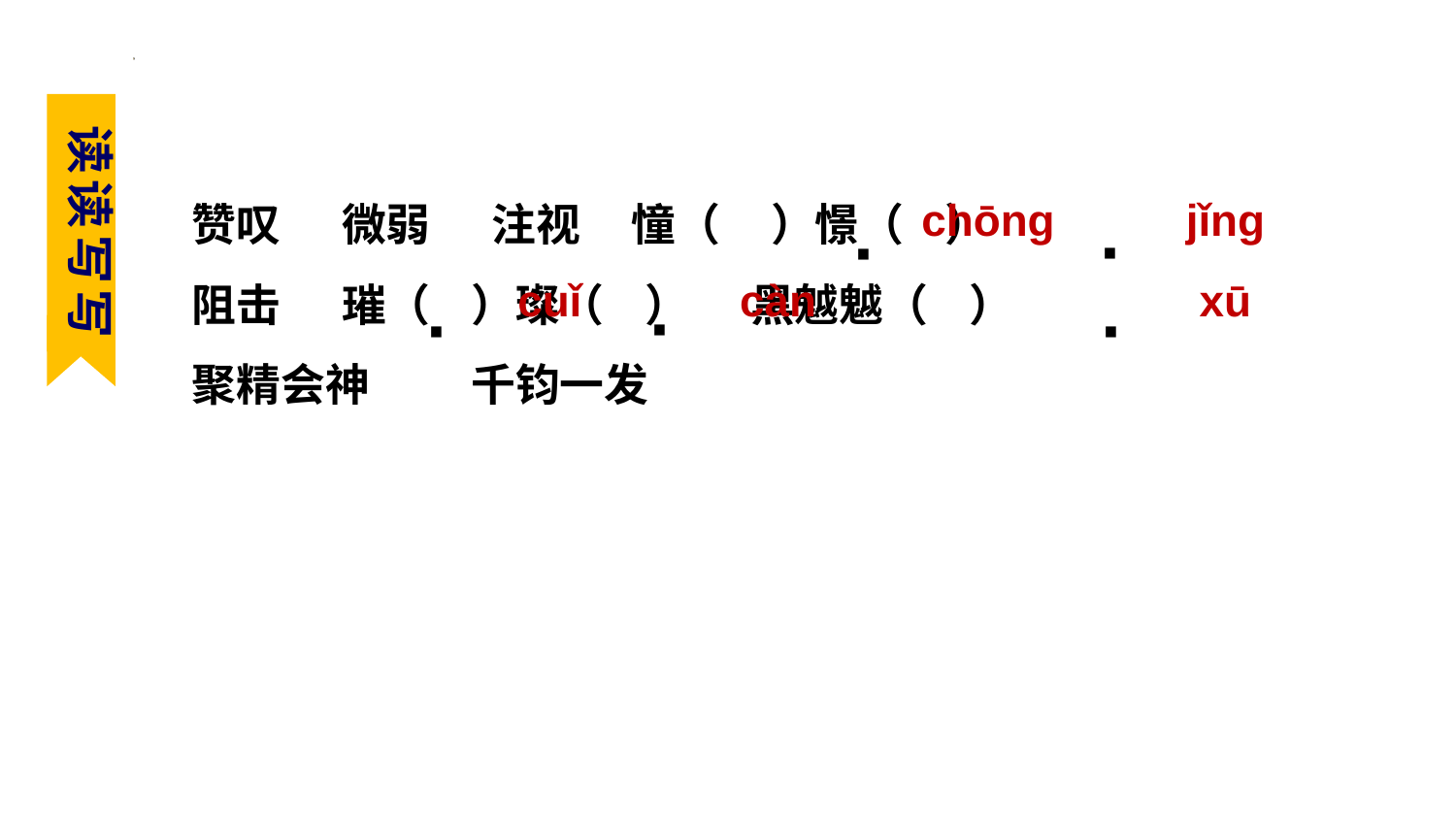

必考字词梳理

读读写写
chōng
jǐng
赞叹      微弱      注视     憧（     ）憬（    ）
阻击      璀（    ）璨（    ）      黑魆魆（    ）
聚精会神          千钧一发
cuǐ
càn
xū
·
·
·
·
·